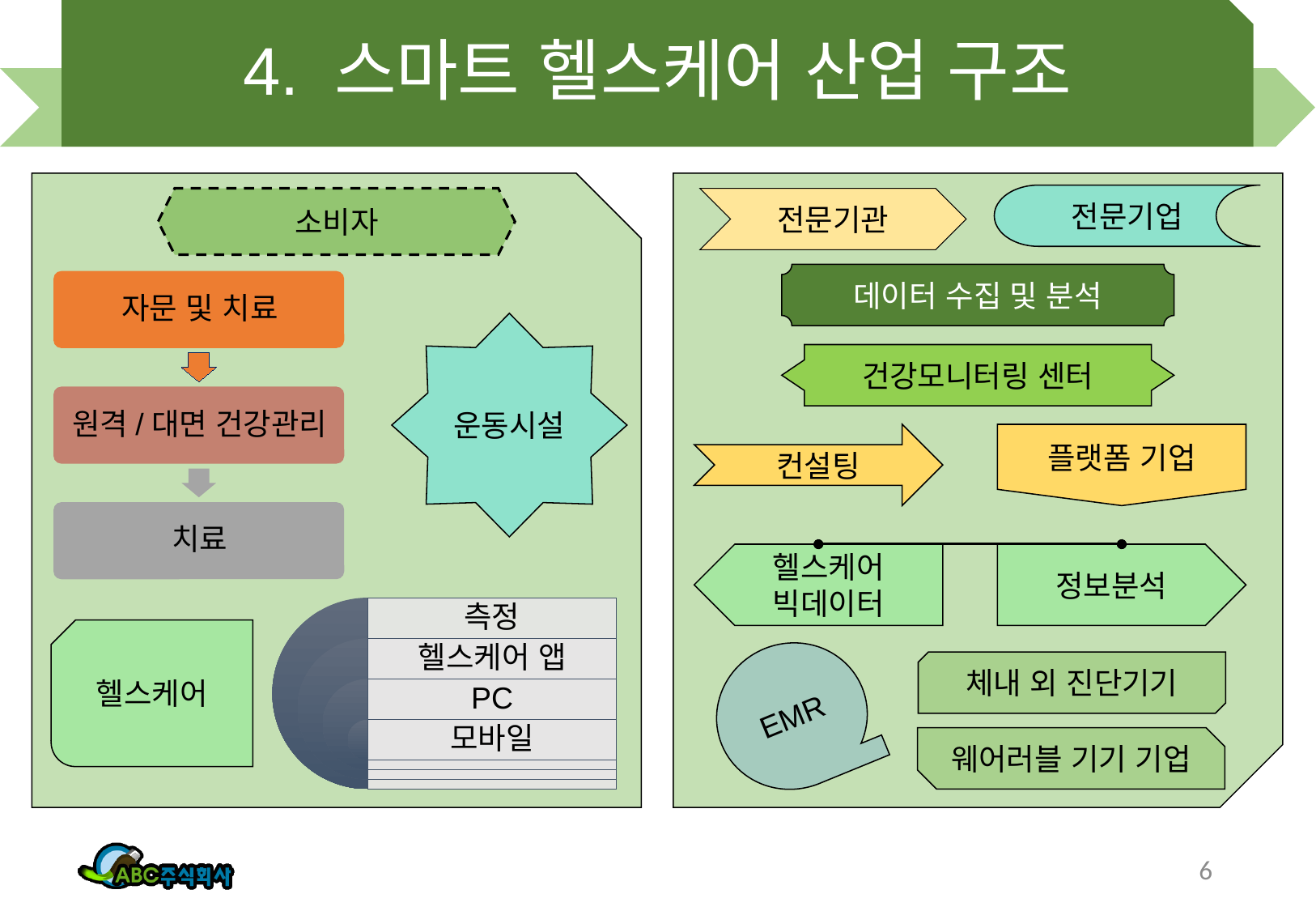

# 4. 스마트 헬스케어 산업 구조

전문기업
소비자
전문기관
데이터 수집 및 분석
자문 및 치료

원격/대면 건강관리

치료
운동시설
건강모니터링 센터
컨설팅
플랫폼 기업
헬스케어
빅데이터
정보분석

측정
헬스케어 앱
PC
모바일
EMR
체내 외 진단기기
헬스케어
웨어러블 기기 기업
6